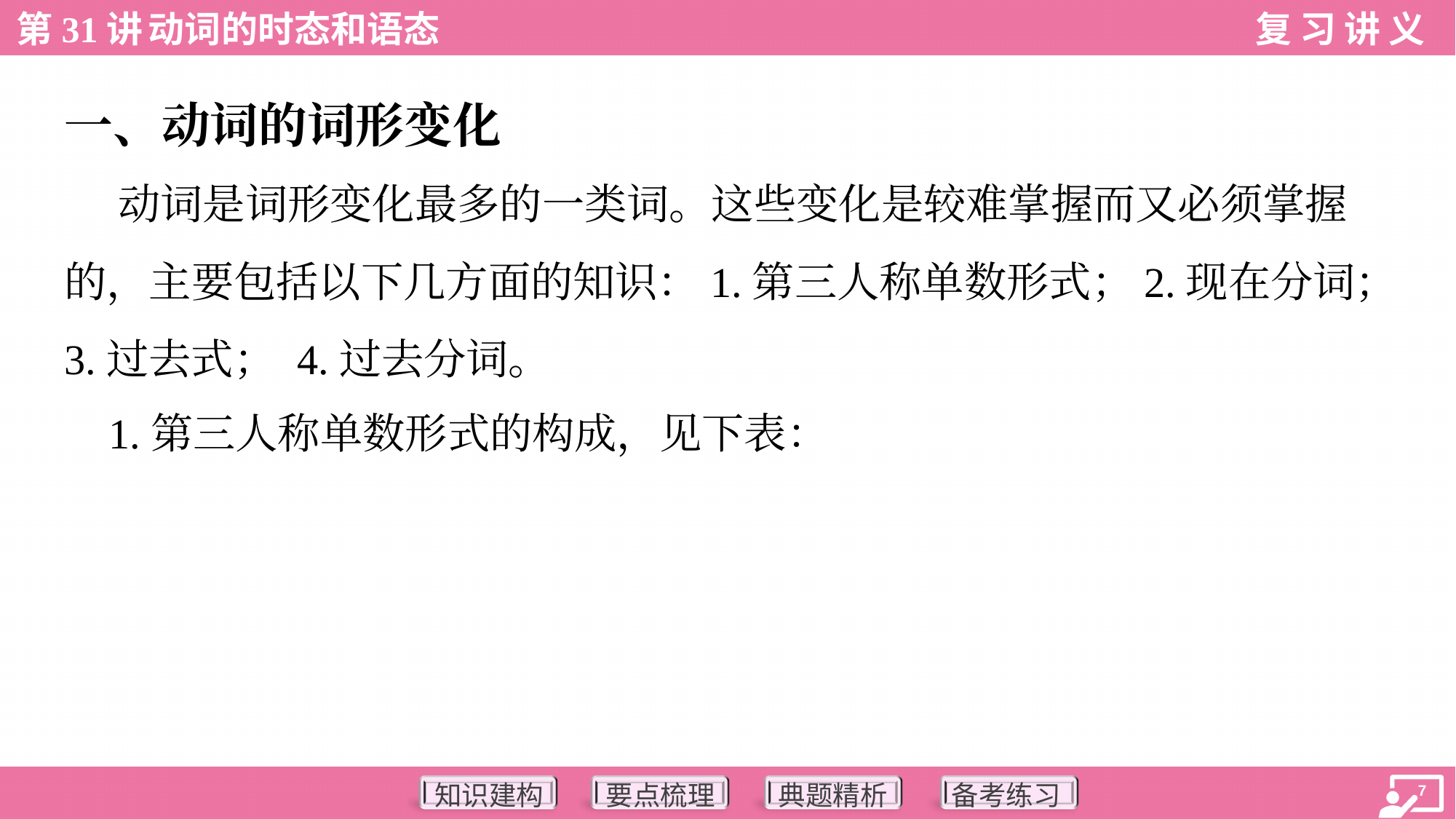

一、动词的词形变化
    动词是词形变化最多的一类词。这些变化是较难掌握而又必须掌握
的，主要包括以下几方面的知识：1.第三人称单数形式；2.现在分词；
3.过去式； 4.过去分词。
    1.第三人称单数形式的构成，见下表：